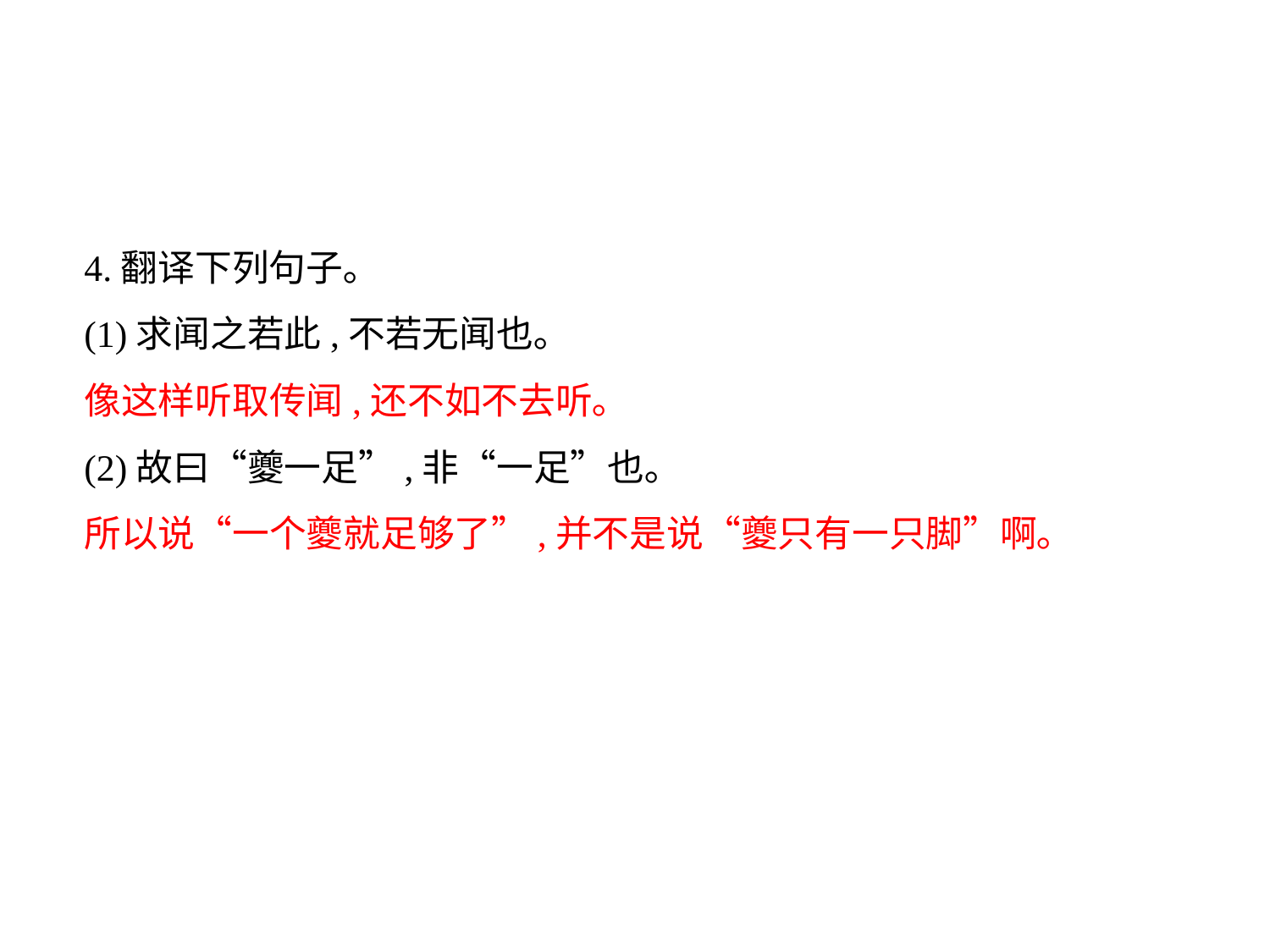

4.翻译下列句子｡
(1)求闻之若此,不若无闻也｡
像这样听取传闻,还不如不去听｡
(2)故曰“夔一足”,非“一足”也｡
所以说“一个夔就足够了”,并不是说“夔只有一只脚”啊｡